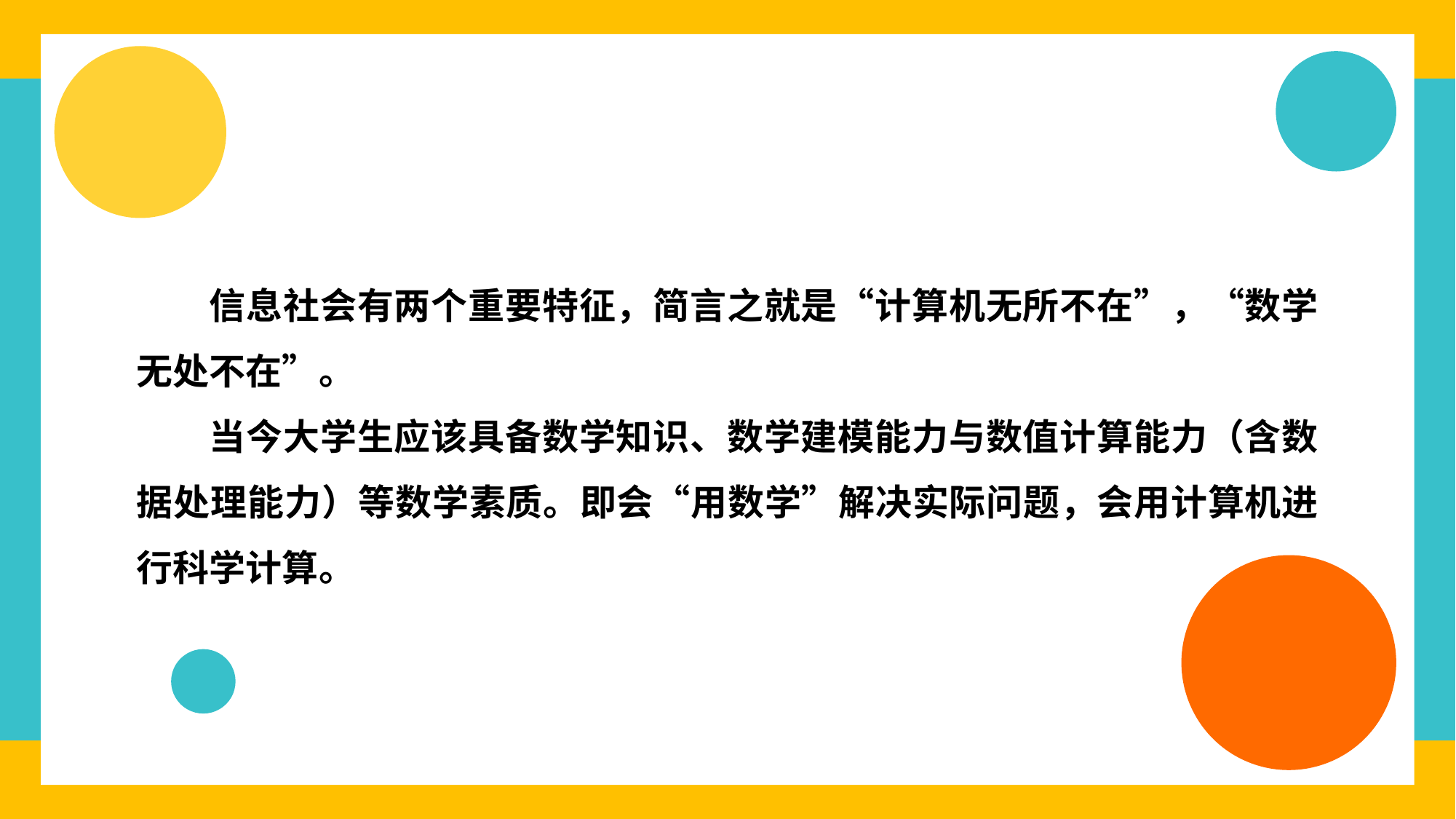

信息社会有两个重要特征，简言之就是“计算机无所不在”，“数学无处不在”。
当今大学生应该具备数学知识、数学建模能力与数值计算能力（含数据处理能力）等数学素质。即会“用数学”解决实际问题，会用计算机进行科学计算。